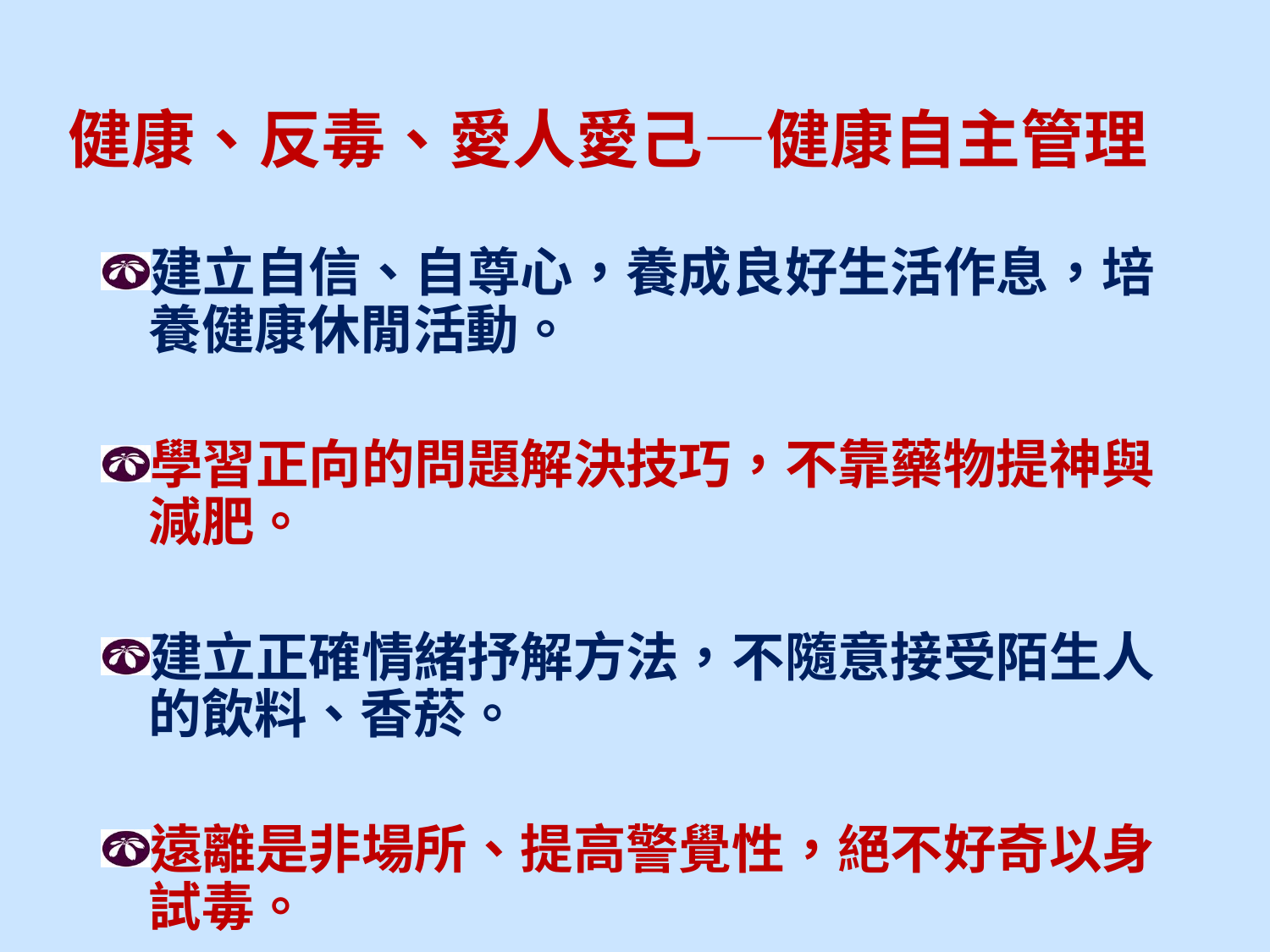

# 健康、反毒、愛人愛己—健康自主管理
建立自信、自尊心，養成良好生活作息，培養健康休閒活動。

學習正向的問題解決技巧，不靠藥物提神與減肥。

建立正確情緒抒解方法，不隨意接受陌生人的飲料、香菸。

遠離是非場所、提高警覺性，絕不好奇以身試毒。